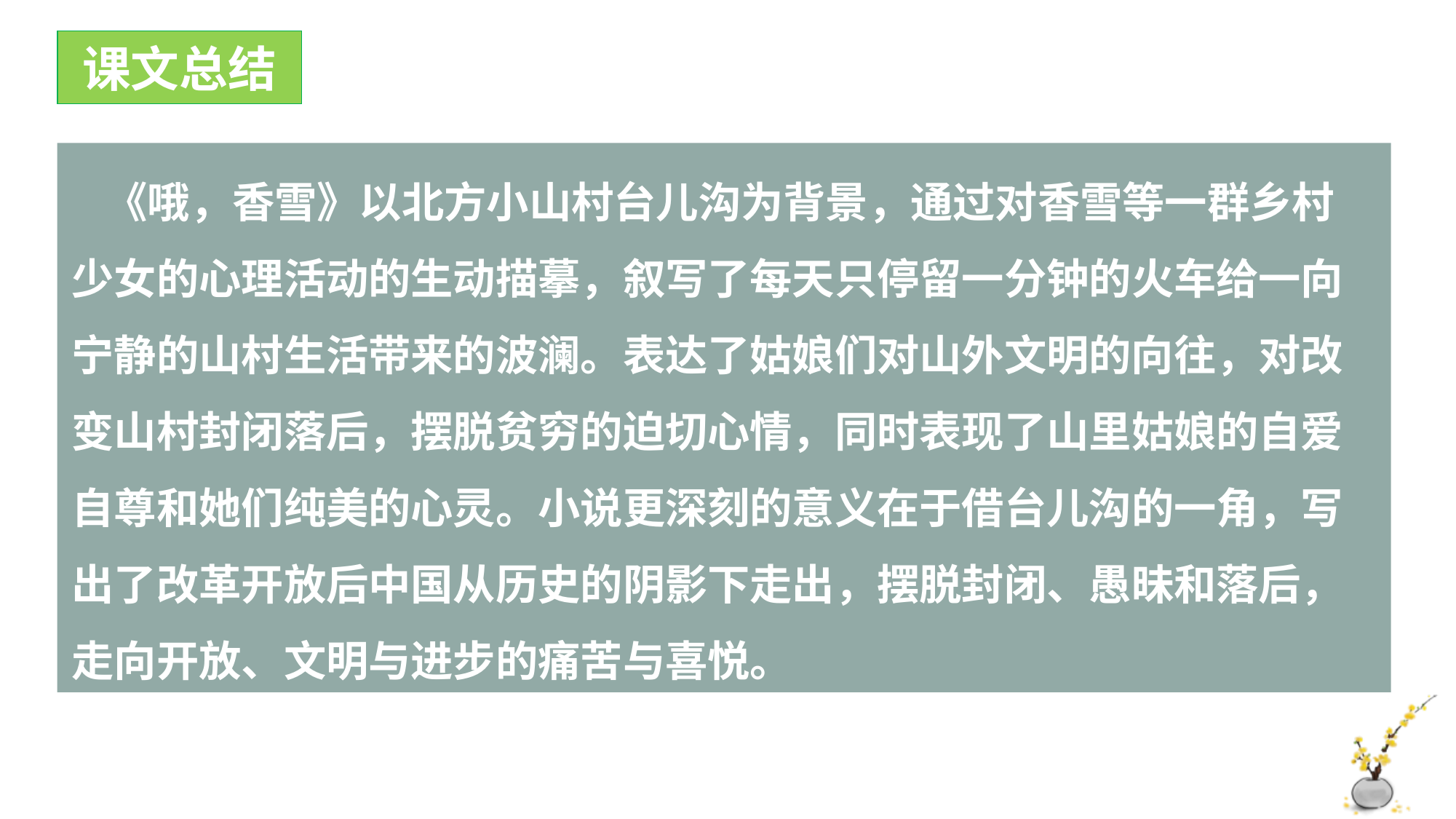

课文总结
   《哦，香雪》以北方小山村台儿沟为背景，通过对香雪等一群乡村少女的心理活动的生动描摹，叙写了每天只停留一分钟的火车给一向宁静的山村生活带来的波澜。表达了姑娘们对山外文明的向往，对改变山村封闭落后，摆脱贫穷的迫切心情，同时表现了山里姑娘的自爱自尊和她们纯美的心灵。小说更深刻的意义在于借台儿沟的一角，写出了改革开放后中国从历史的阴影下走出，摆脱封闭、愚昧和落后，走向开放、文明与进步的痛苦与喜悦。